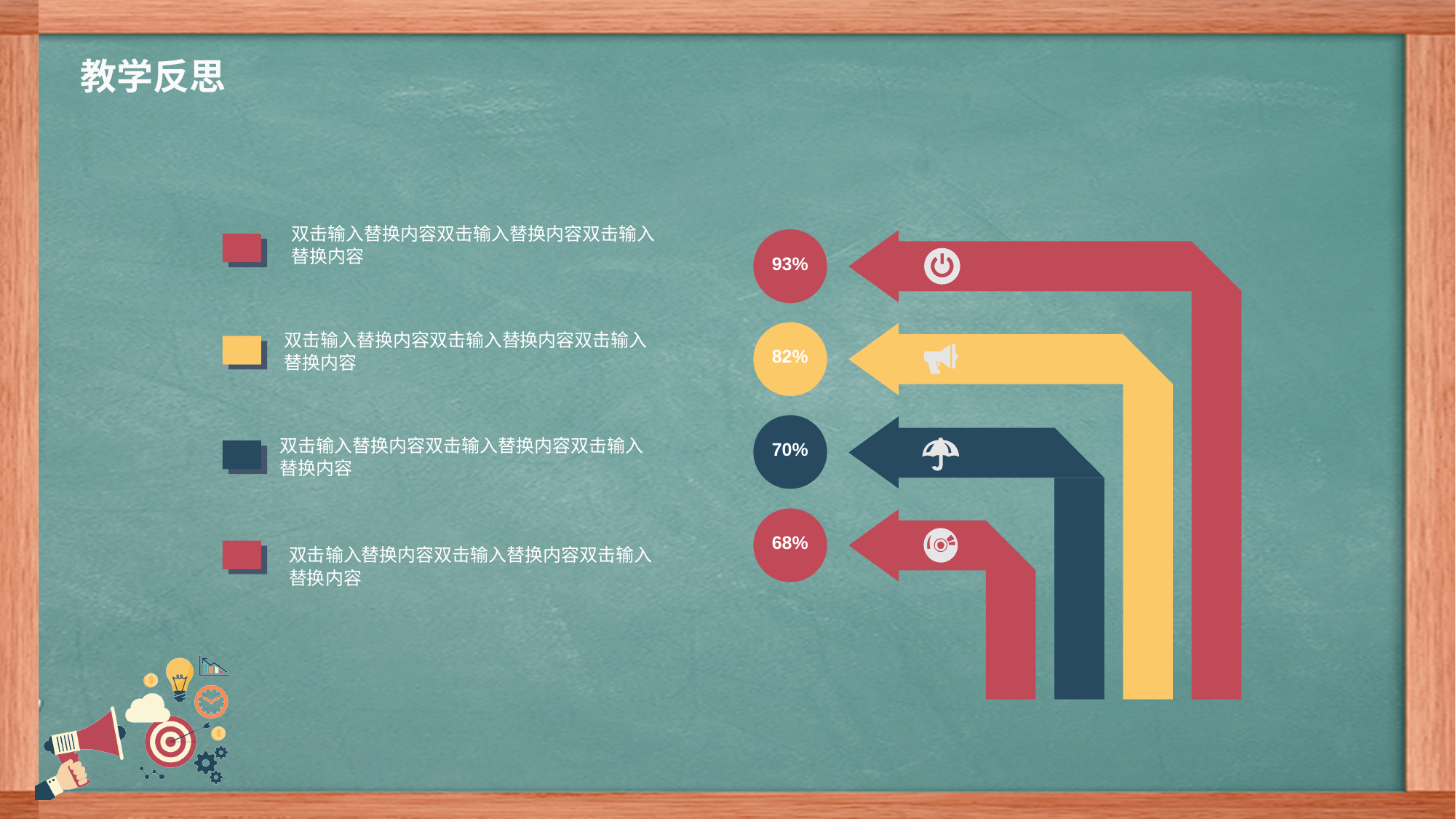

教学反思
双击输入替换内容双击输入替换内容双击输入替换内容

93%

82%
双击输入替换内容双击输入替换内容双击输入替换内容

70%
双击输入替换内容双击输入替换内容双击输入替换内容

68%
双击输入替换内容双击输入替换内容双击输入替换内容